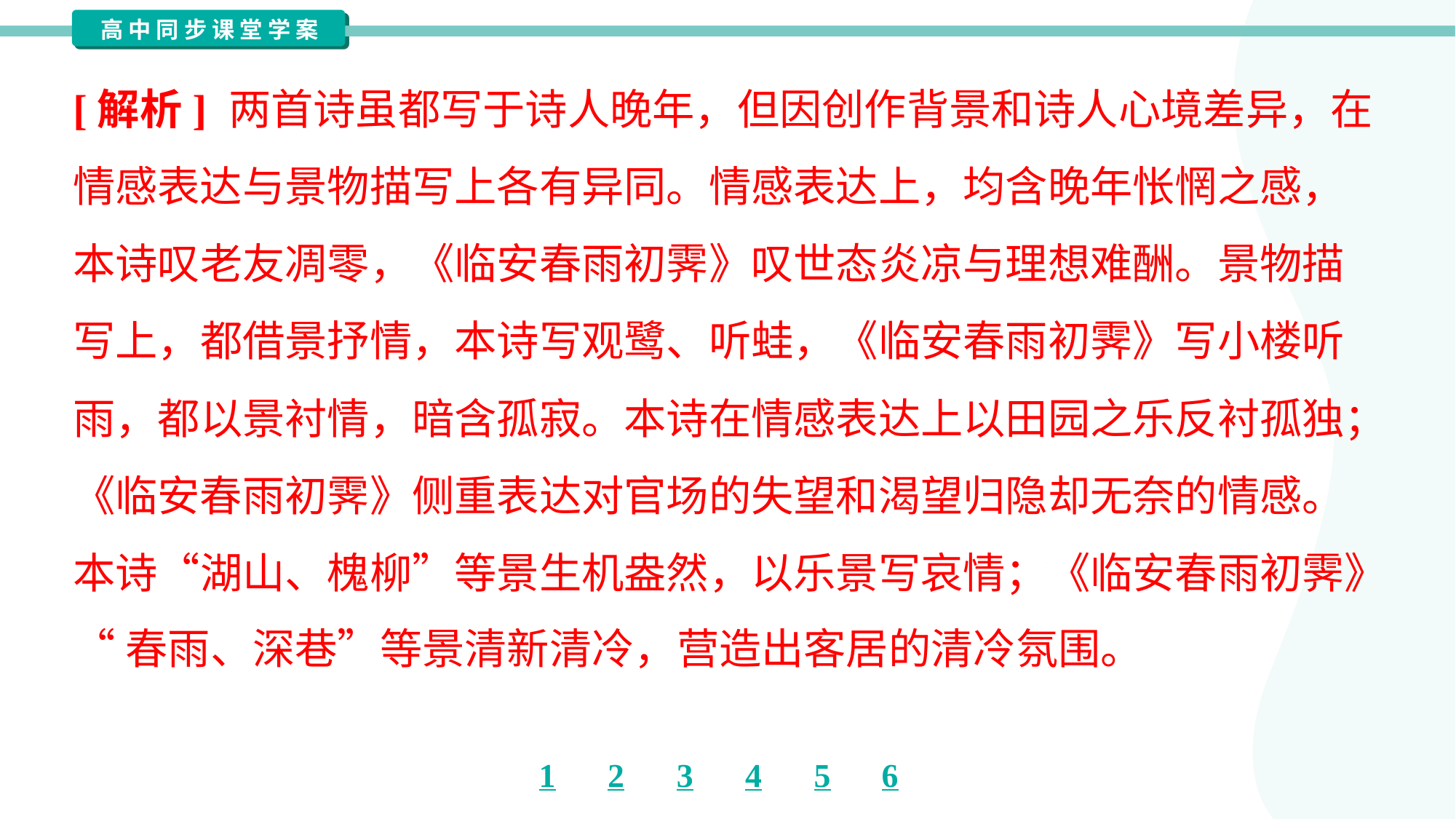

[解析] 两首诗虽都写于诗人晚年，但因创作背景和诗人心境差异，在
情感表达与景物描写上各有异同。情感表达上，均含晚年怅惘之感，
本诗叹老友凋零，《临安春雨初霁》叹世态炎凉与理想难酬。景物描
写上，都借景抒情，本诗写观鹭、听蛙，《临安春雨初霁》写小楼听
雨，都以景衬情，暗含孤寂。本诗在情感表达上以田园之乐反衬孤独；
《临安春雨初霁》侧重表达对官场的失望和渴望归隐却无奈的情感。
本诗“湖山、槐柳”等景生机盎然，以乐景写哀情；《临安春雨初霁》
“春雨、深巷”等景清新清冷，营造出客居的清冷氛围。